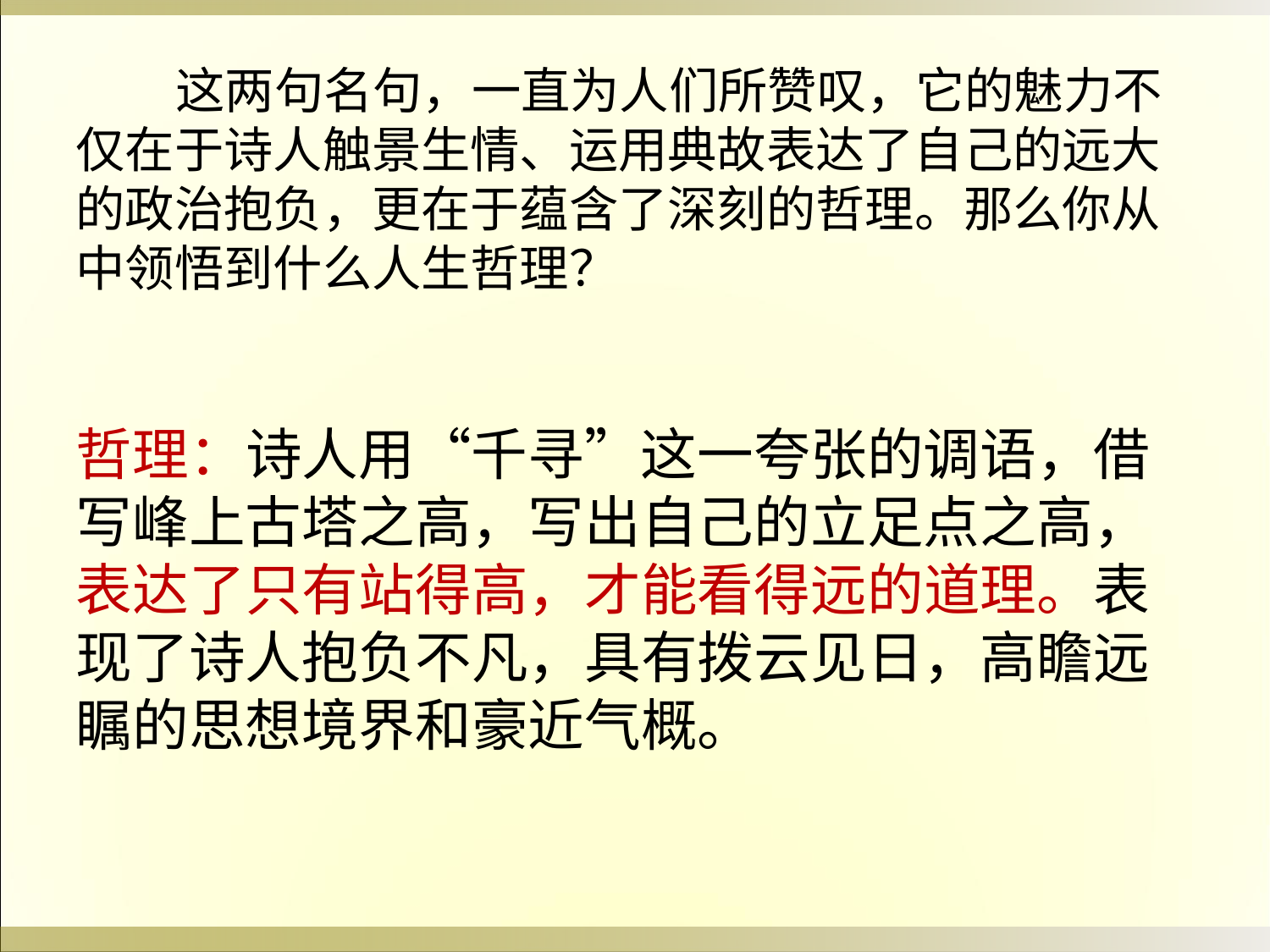

这两句名句，一直为人们所赞叹，它的魅力不仅在于诗人触景生情、运用典故表达了自己的远大的政治抱负，更在于蕴含了深刻的哲理。那么你从中领悟到什么人生哲理？
哲理：诗人用“千寻”这一夸张的调语，借写峰上古塔之高，写出自己的立足点之高，表达了只有站得高，才能看得远的道理。表现了诗人抱负不凡，具有拨云见日，高瞻远瞩的思想境界和豪近气概。